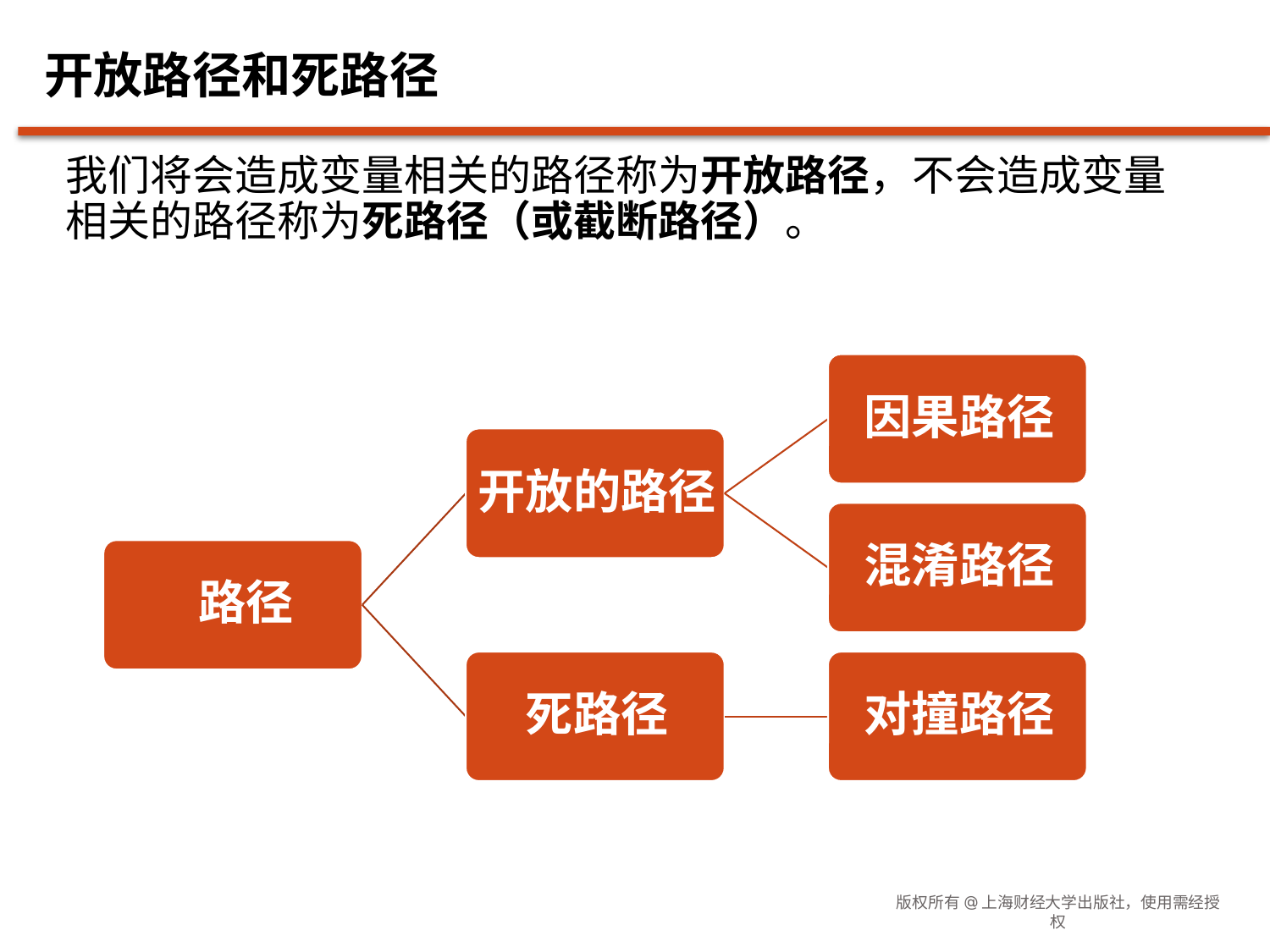

# 开放路径和死路径
我们将会造成变量相关的路径称为开放路径，不会造成变量相关的路径称为死路径（或截断路径）。

 路径

开放的路径

因果路径

混淆路径

死路径

对撞路径
版权所有@上海财经大学出版社，使用需经授权